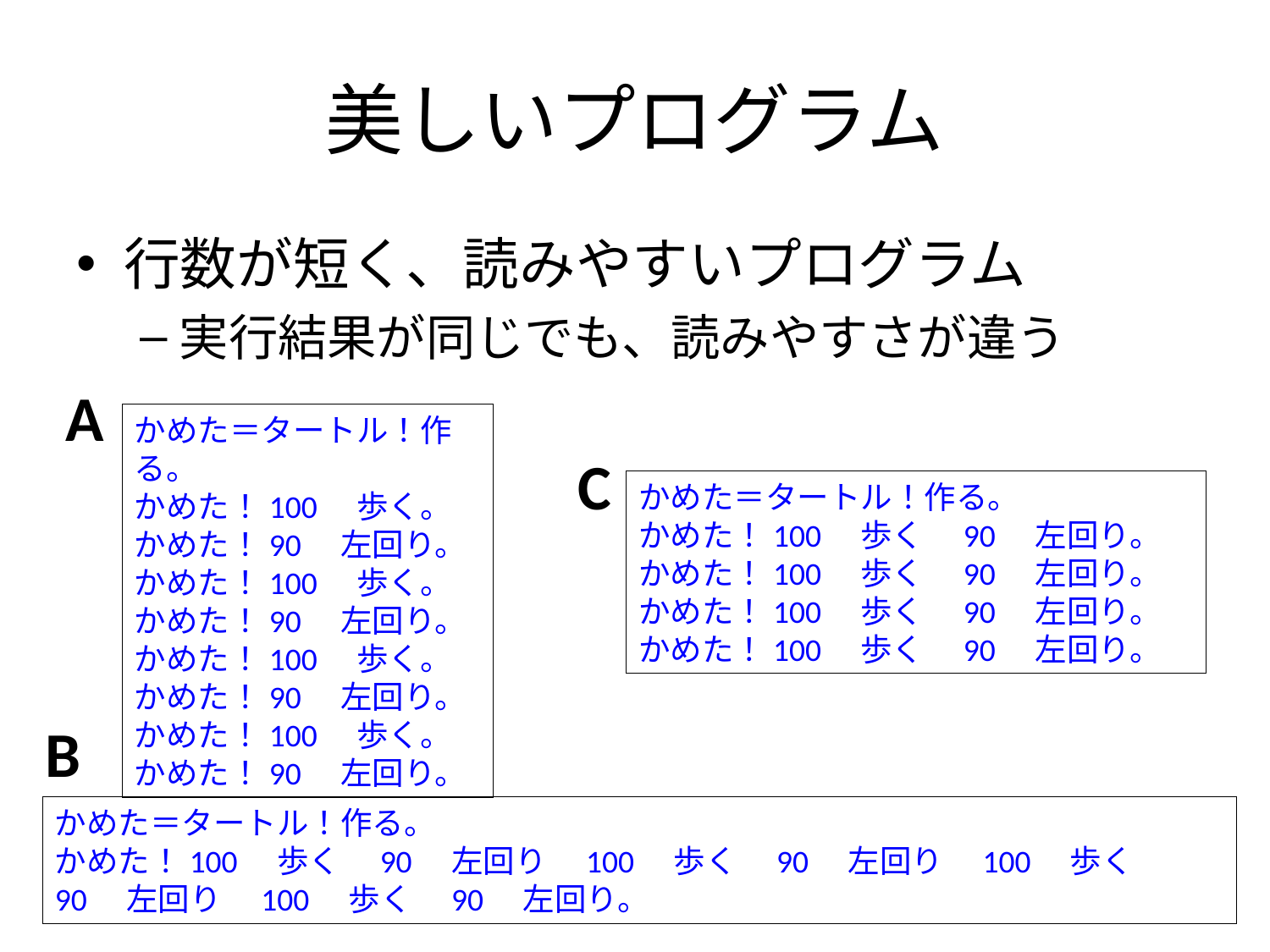

# 美しいプログラム
行数が短く、読みやすいプログラム
実行結果が同じでも、読みやすさが違う
A
かめた＝タートル！作る。
かめた！100　歩く。
かめた！90　左回り。
かめた！100　歩く。
かめた！90　左回り。
かめた！100　歩く。
かめた！90　左回り。
かめた！100　歩く。
かめた！90　左回り。
C
かめた＝タートル！作る。
かめた！100　歩く　90　左回り。
かめた！100　歩く　90　左回り。
かめた！100　歩く　90　左回り。
かめた！100　歩く　90　左回り。
B
かめた＝タートル！作る。
かめた！100　歩く　90　左回り　100　歩く　90　左回り　100　歩く　90　左回り　100　歩く　90　左回り。